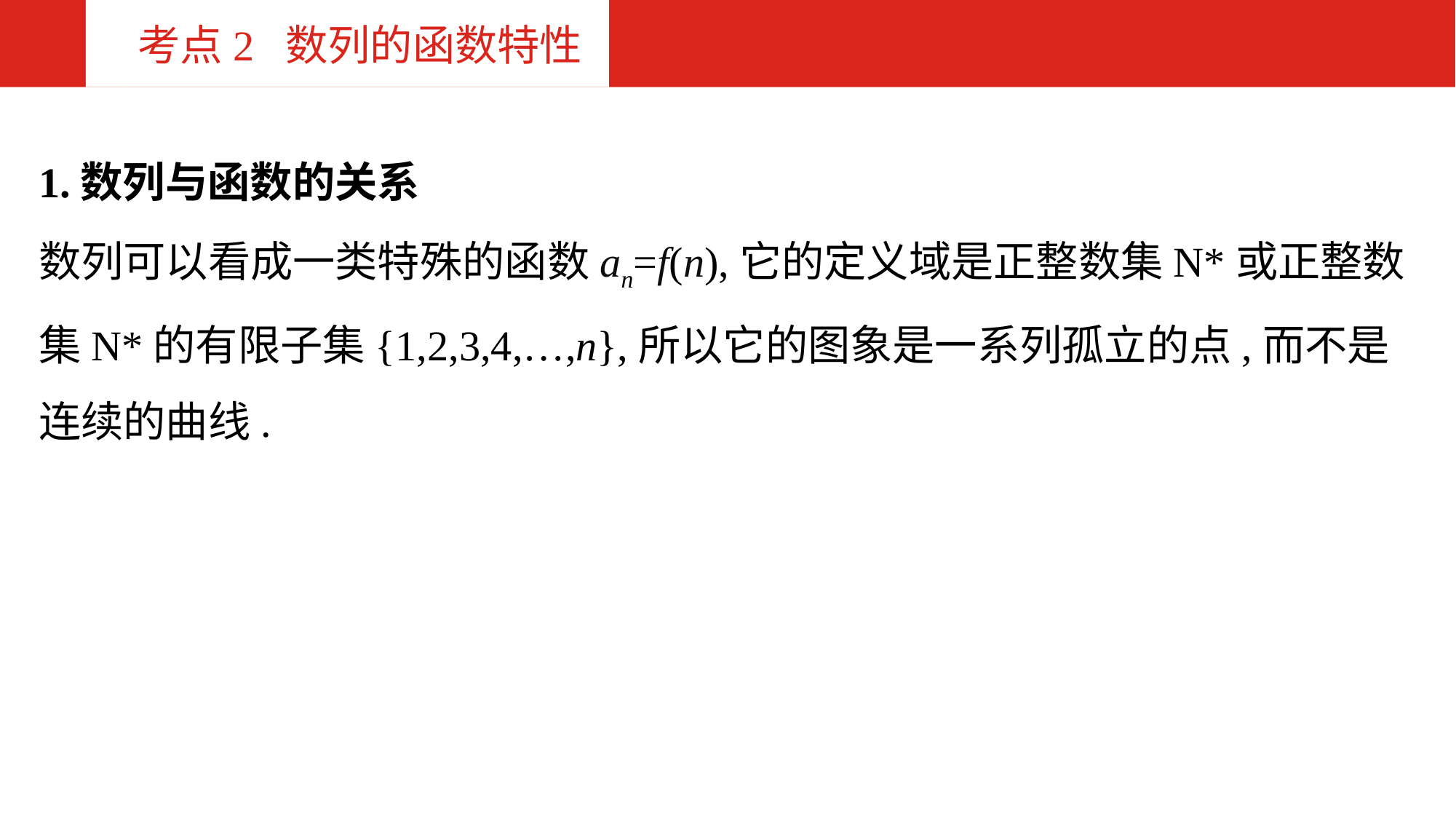

考点2  数列的函数特性

1.数列与函数的关系
数列可以看成一类特殊的函数an=f(n),它的定义域是正整数集N*或正整数集N*的有限子集{1,2,3,4,…,n},所以它的图象是一系列孤立的点,而不是连续的曲线.